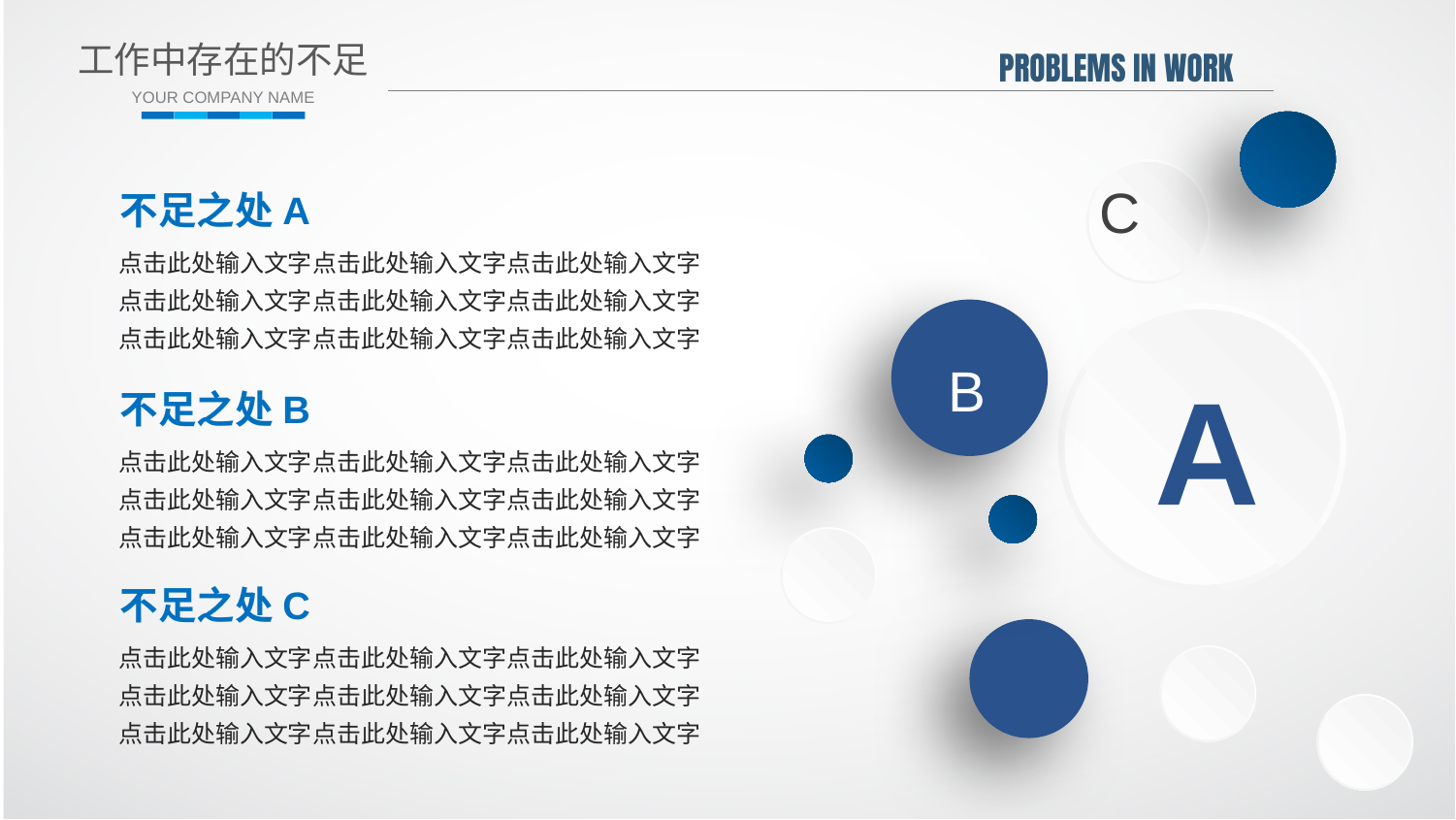

工作中存在的不足
YOUR COMPANY NAME

PROBLEMS IN WORK

C
不足之处A
点击此处输入文字点击此处输入文字点击此处输入文字
点击此处输入文字点击此处输入文字点击此处输入文字
点击此处输入文字点击此处输入文字点击此处输入文字

B
A
不足之处B
点击此处输入文字点击此处输入文字点击此处输入文字
点击此处输入文字点击此处输入文字点击此处输入文字
点击此处输入文字点击此处输入文字点击此处输入文字

不足之处C

点击此处输入文字点击此处输入文字点击此处输入文字
点击此处输入文字点击此处输入文字点击此处输入文字
点击此处输入文字点击此处输入文字点击此处输入文字